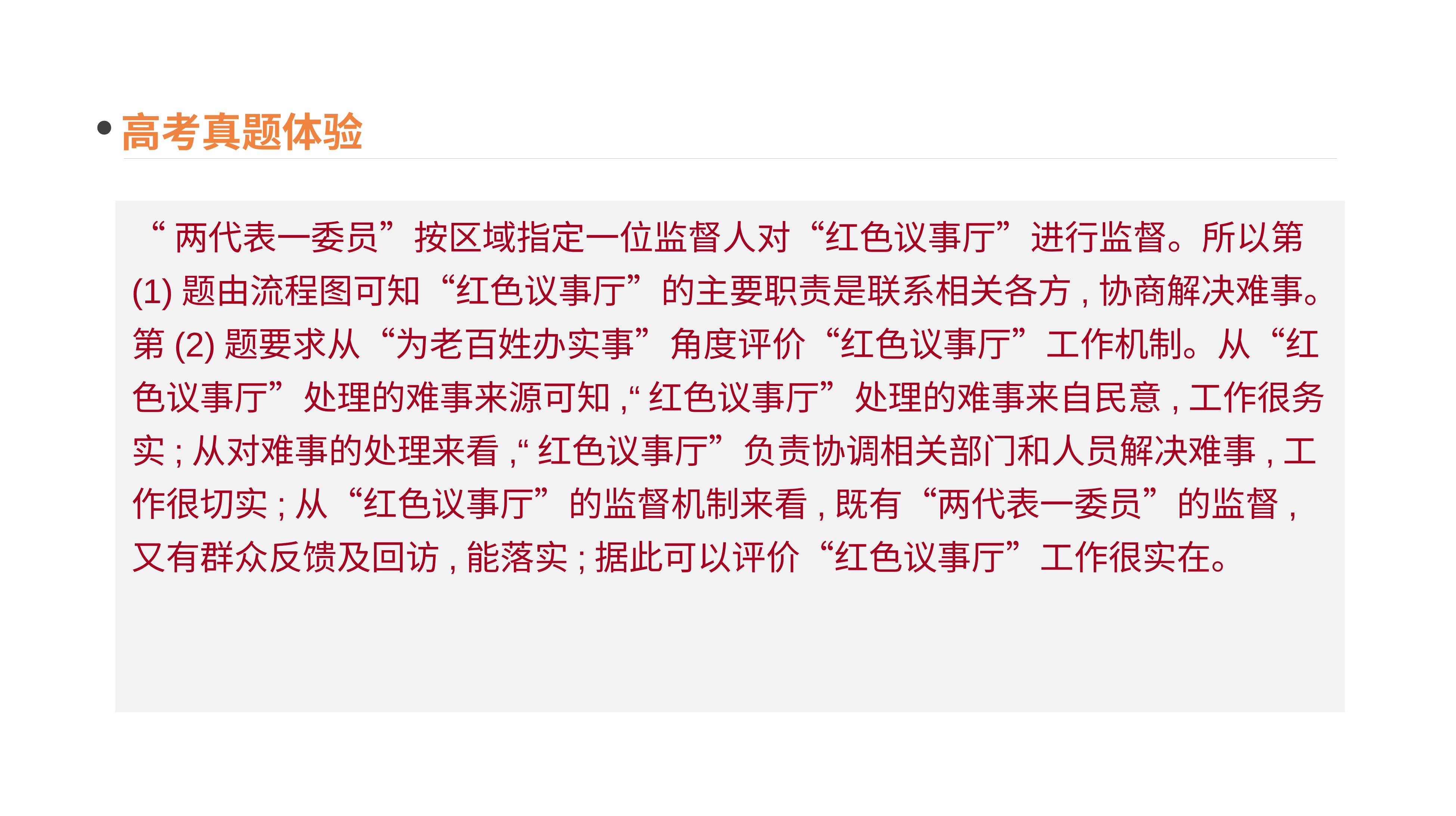

高考真题体验

“两代表一委员”按区域指定一位监督人对“红色议事厅”进行监督。所以第(1)题由流程图可知“红色议事厅”的主要职责是联系相关各方,协商解决难事。第(2)题要求从“为老百姓办实事”角度评价“红色议事厅”工作机制。从“红色议事厅”处理的难事来源可知,“红色议事厅”处理的难事来自民意,工作很务实;从对难事的处理来看,“红色议事厅”负责协调相关部门和人员解决难事,工作很切实;从“红色议事厅”的监督机制来看,既有“两代表一委员”的监督,又有群众反馈及回访,能落实;据此可以评价“红色议事厅”工作很实在。